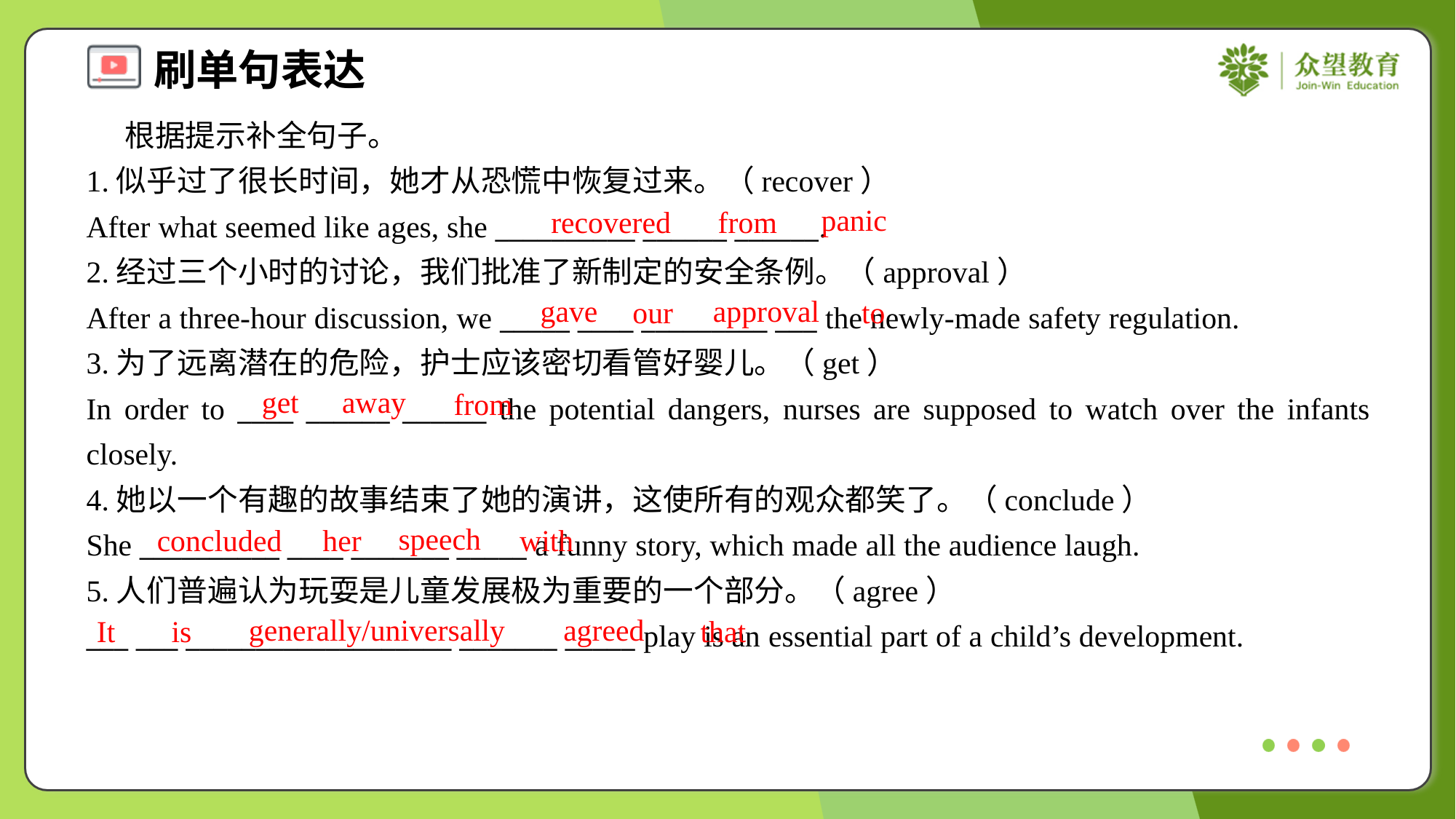

根据提示补全句子。
1.似乎过了很长时间，她才从恐慌中恢复过来。（recover）
After what seemed like ages, she __________ ______ ______.
2.经过三个小时的讨论，我们批准了新制定的安全条例。（approval）
After a three-hour discussion, we _____ ____ _________ ___ the newly-made safety regulation.
panic
recovered
from
gave
approval
our
to
3.为了远离潜在的危险，护士应该密切看管好婴儿。（get）
In order to ____ ______ ______ the potential dangers, nurses are supposed to watch over the infants closely.
get
away
from
4.她以一个有趣的故事结束了她的演讲，这使所有的观众都笑了。（conclude）
She __________ ____ _______ _____ a funny story, which made all the audience laugh.
speech
concluded
her
with
5.人们普遍认为玩耍是儿童发展极为重要的一个部分。（agree）
___ ___ ___________________ _______ _____ play is an essential part of a child’s development.
generally/universally
agreed
It
is
that